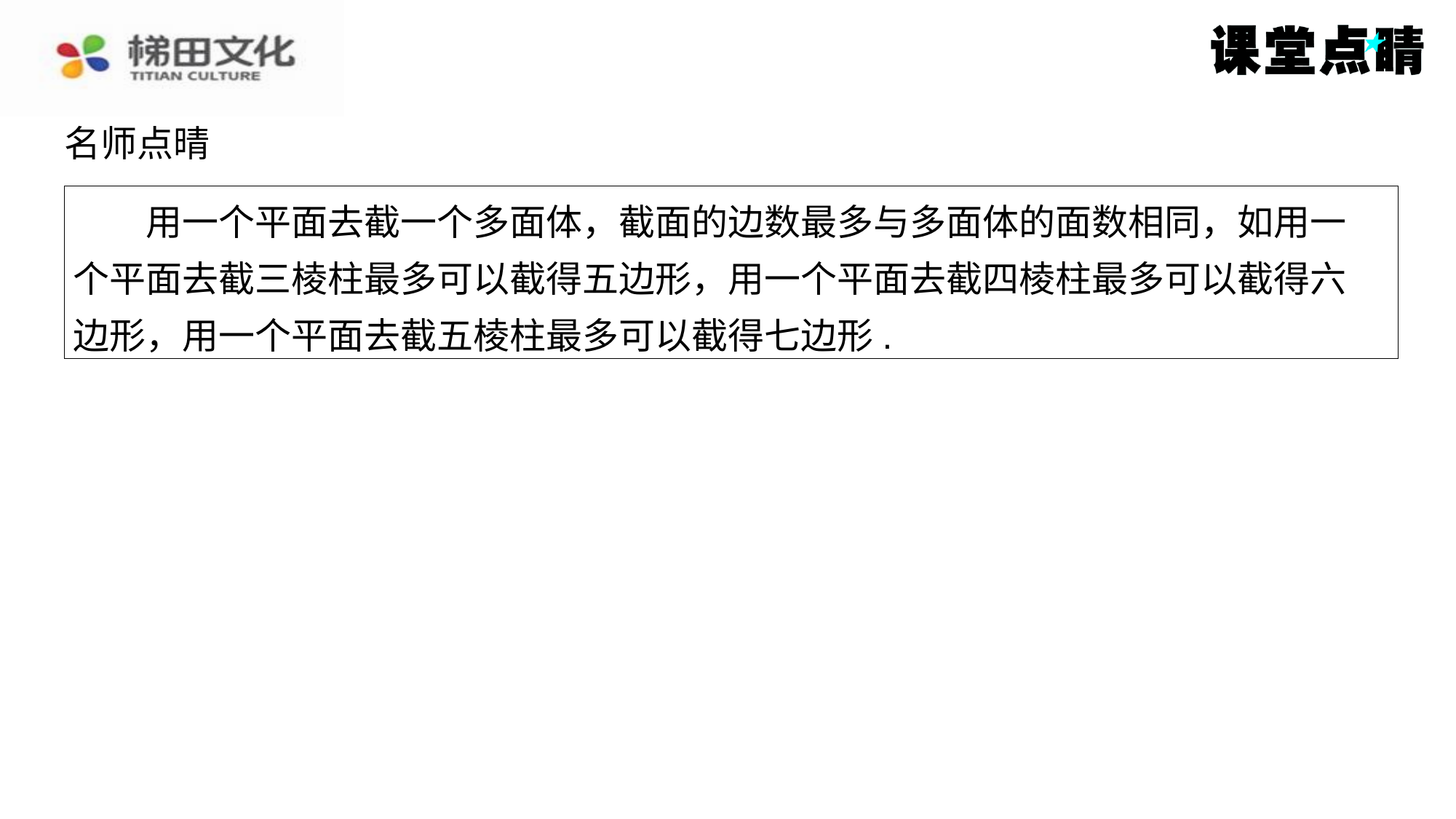

名师点晴
　　用一个平面去截一个多面体，截面的边数最多与多面体的面数相同，如用一
个平面去截三棱柱最多可以截得五边形，用一个平面去截四棱柱最多可以截得六
边形，用一个平面去截五棱柱最多可以截得七边形.